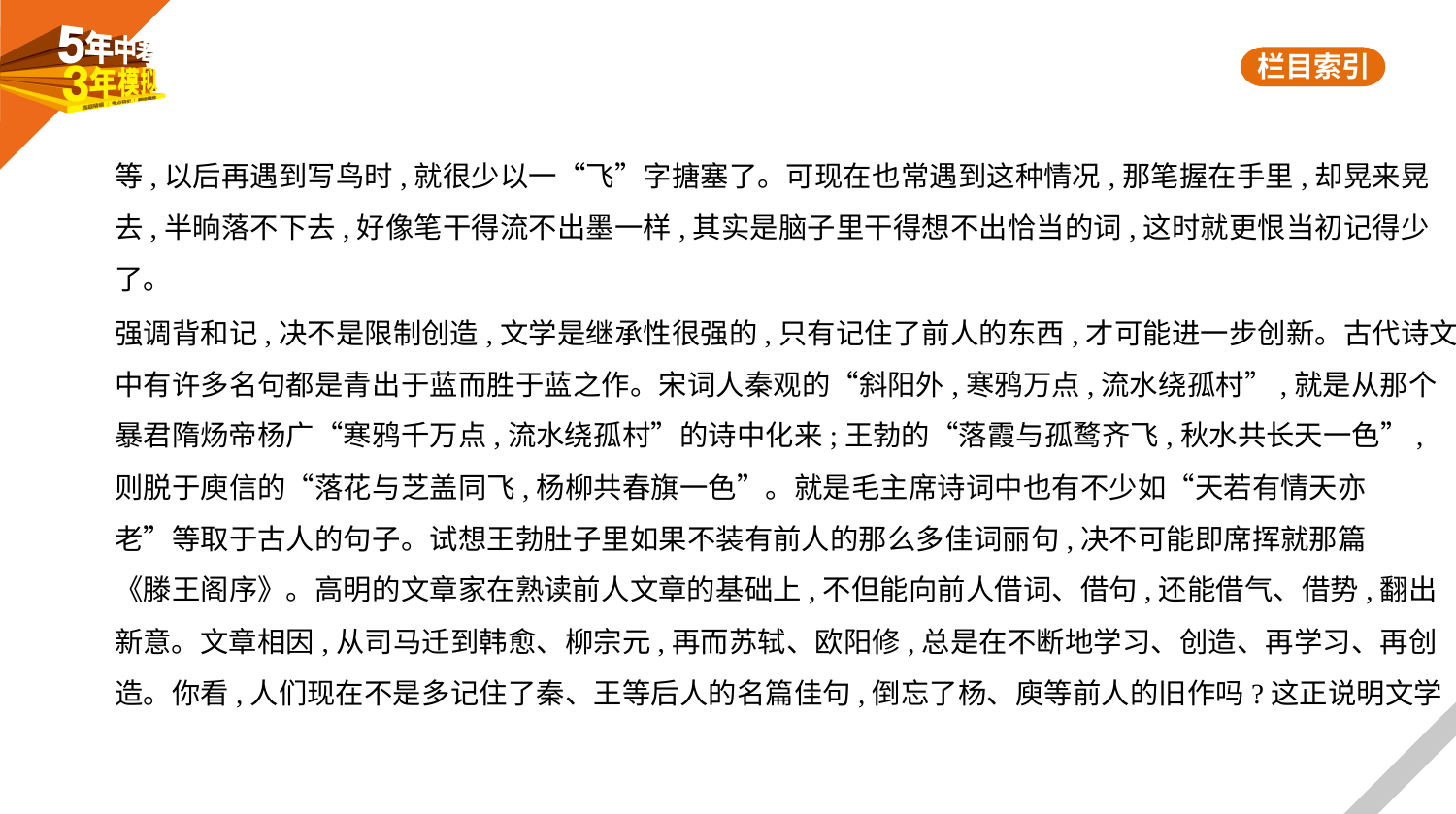

等,以后再遇到写鸟时,就很少以一“飞”字搪塞了。可现在也常遇到这种情况,那笔握在手里,却晃来晃
去,半晌落不下去,好像笔干得流不出墨一样,其实是脑子里干得想不出恰当的词,这时就更恨当初记得少
了。
强调背和记,决不是限制创造,文学是继承性很强的,只有记住了前人的东西,才可能进一步创新。古代诗文
中有许多名句都是青出于蓝而胜于蓝之作。宋词人秦观的“斜阳外,寒鸦万点,流水绕孤村”,就是从那个
暴君隋炀帝杨广“寒鸦千万点,流水绕孤村”的诗中化来;王勃的“落霞与孤鹜齐飞,秋水共长天一色”,
则脱于庾信的“落花与芝盖同飞,杨柳共春旗一色”。就是毛主席诗词中也有不少如“天若有情天亦
老”等取于古人的句子。试想王勃肚子里如果不装有前人的那么多佳词丽句,决不可能即席挥就那篇
《滕王阁序》。高明的文章家在熟读前人文章的基础上,不但能向前人借词、借句,还能借气、借势,翻出
新意。文章相因,从司马迁到韩愈、柳宗元,再而苏轼、欧阳修,总是在不断地学习、创造、再学习、再创
造。你看,人们现在不是多记住了秦、王等后人的名篇佳句,倒忘了杨、庾等前人的旧作吗?这正说明文学